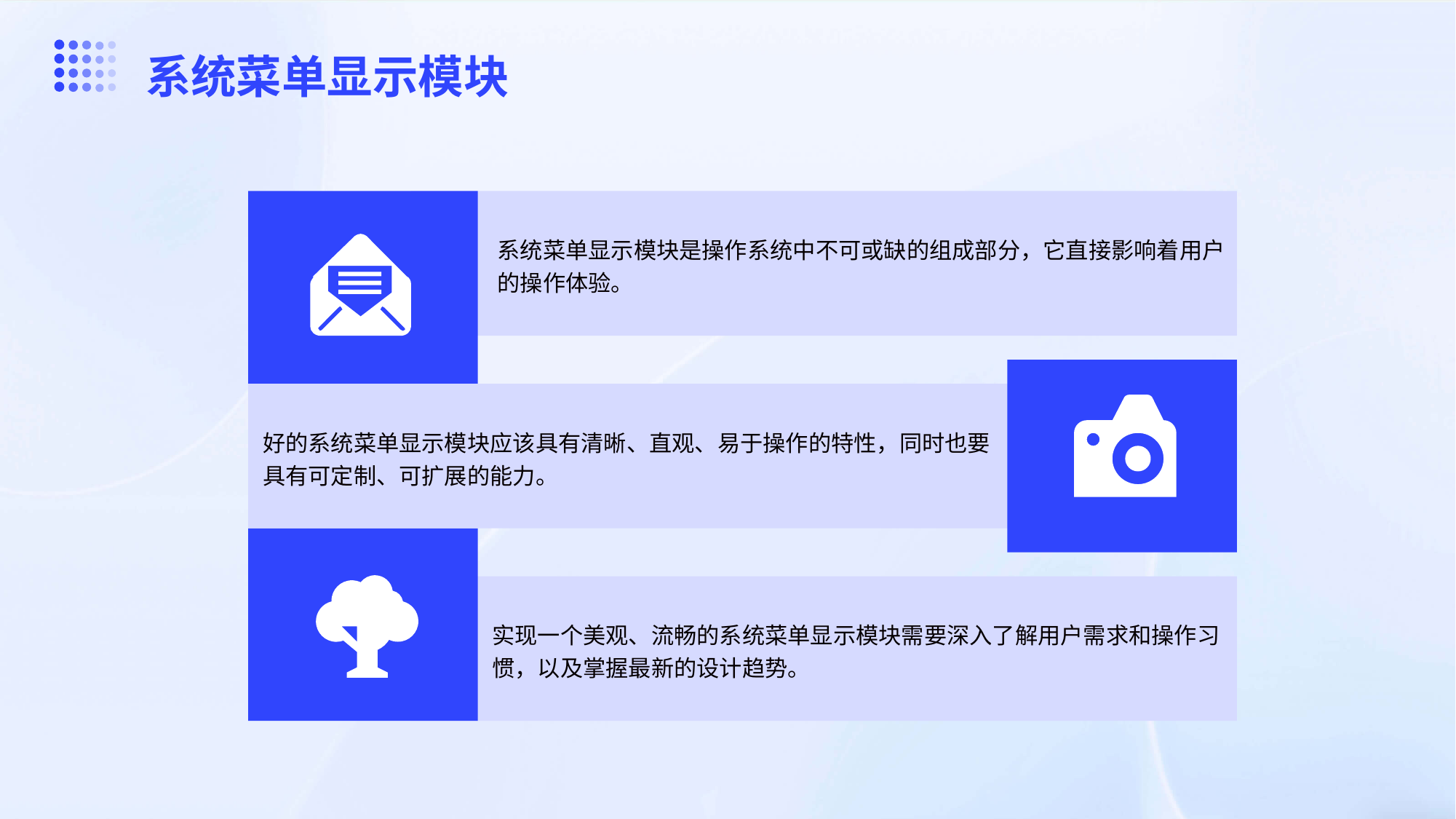

系统菜单显示模块

系统菜单显示模块是操作系统中不可或缺的组成部分，它直接影响着用户的操作体验。

好的系统菜单显示模块应该具有清晰、直观、易于操作的特性，同时也要具有可定制、可扩展的能力。

实现一个美观、流畅的系统菜单显示模块需要深入了解用户需求和操作习惯，以及掌握最新的设计趋势。